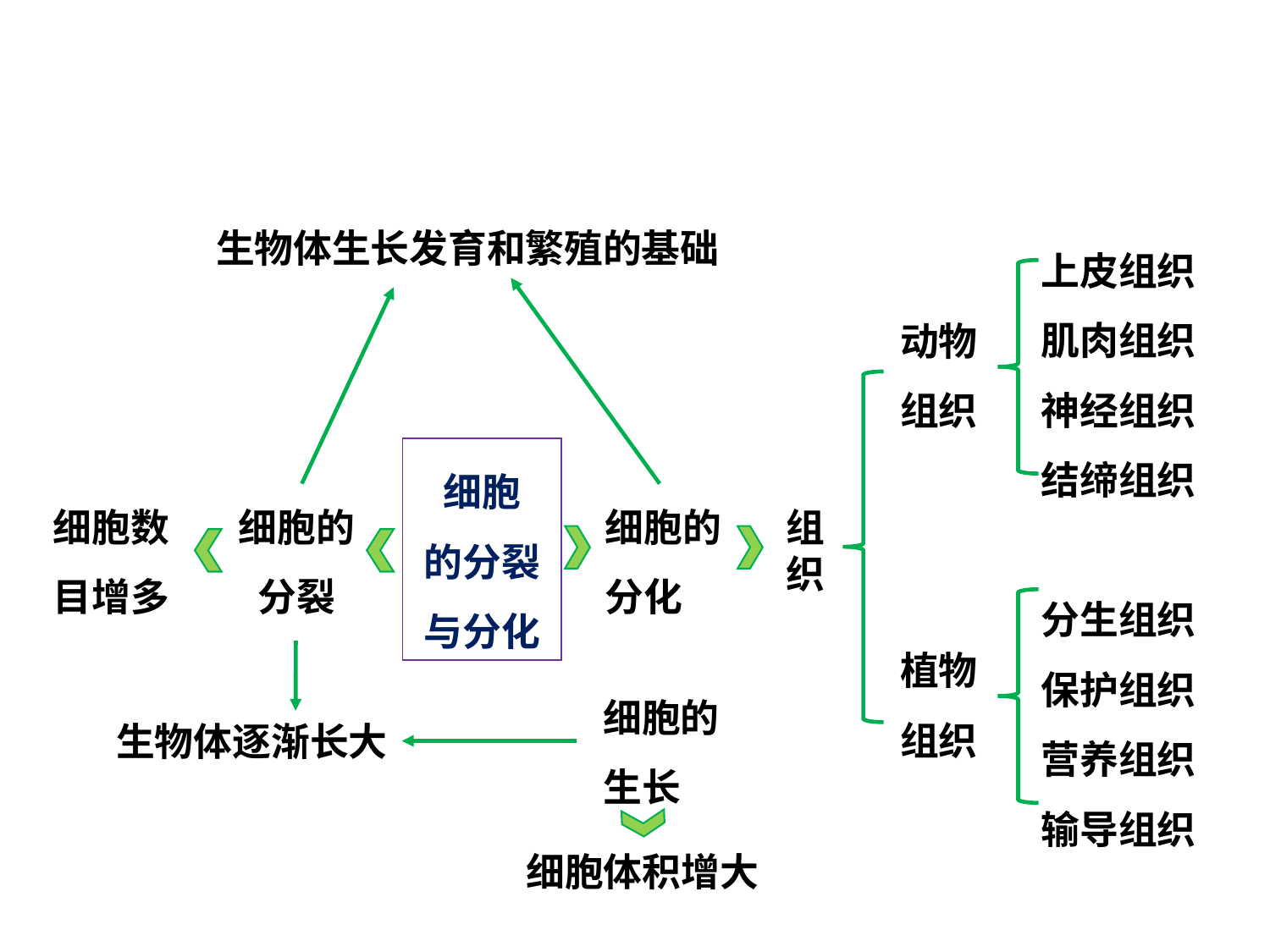

上皮组织
肌肉组织
神经组织
结缔组织
生物体生长发育和繁殖的基础

动物组织

细胞
的分裂
与分化
细胞数目增多
细胞的分裂
细胞的分化
组织

分生组织
保护组织
营养组织
输导组织

植物
组织

细胞的生长
生物体逐渐长大

细胞体积增大